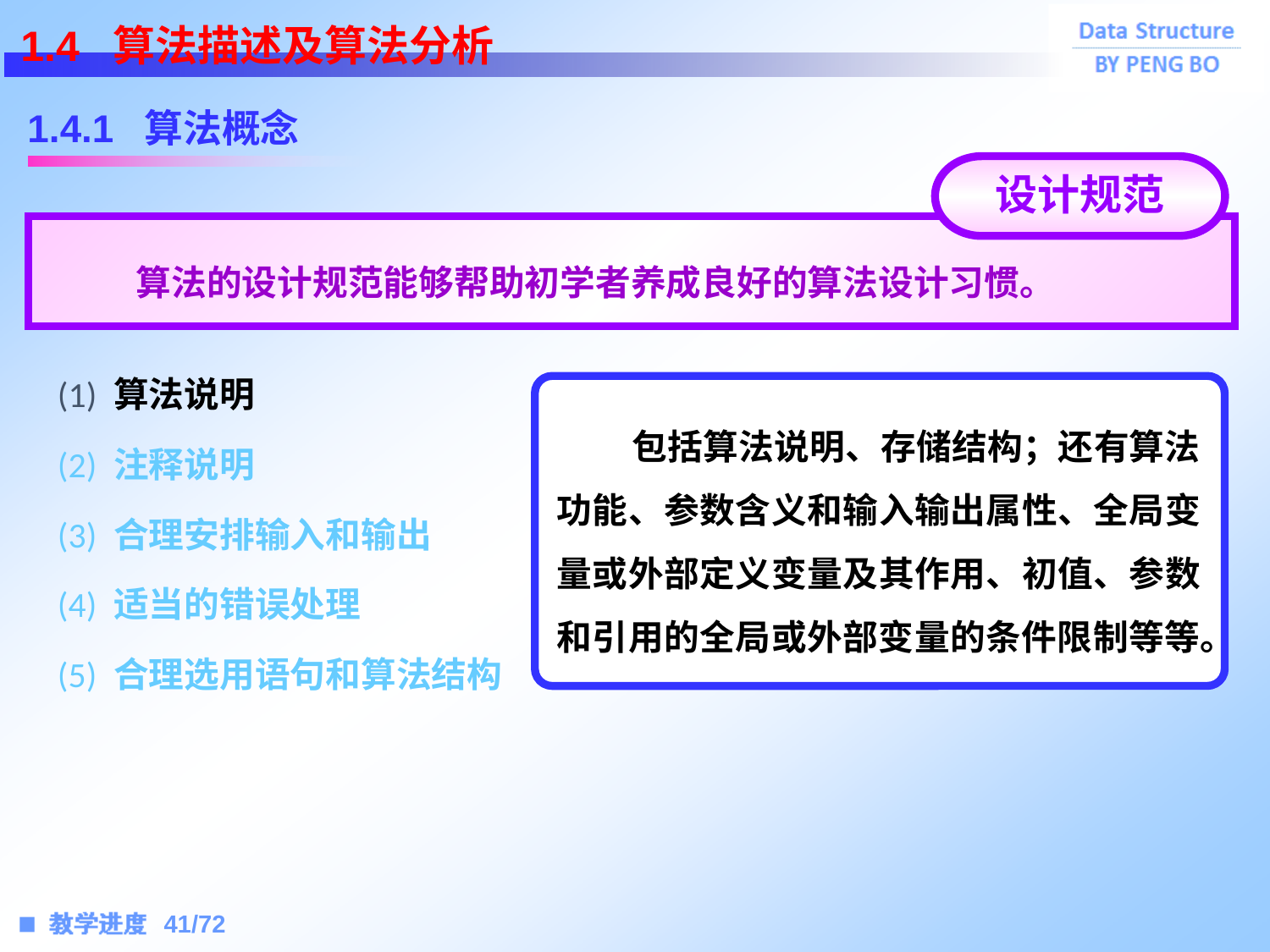

1.4  算法描述及算法分析

1.4.1  算法概念

设计规范

        算法的设计规范能够帮助初学者养成良好的算法设计习惯。
(1) 算法说明

        包括算法说明、存储结构；还有算法功能、参数含义和输入输出属性、全局变量或外部定义变量及其作用、初值、参数和引用的全局或外部变量的条件限制等等。
(2) 注释说明
(3) 合理安排输入和输出
(4) 适当的错误处理
(5) 合理选用语句和算法结构